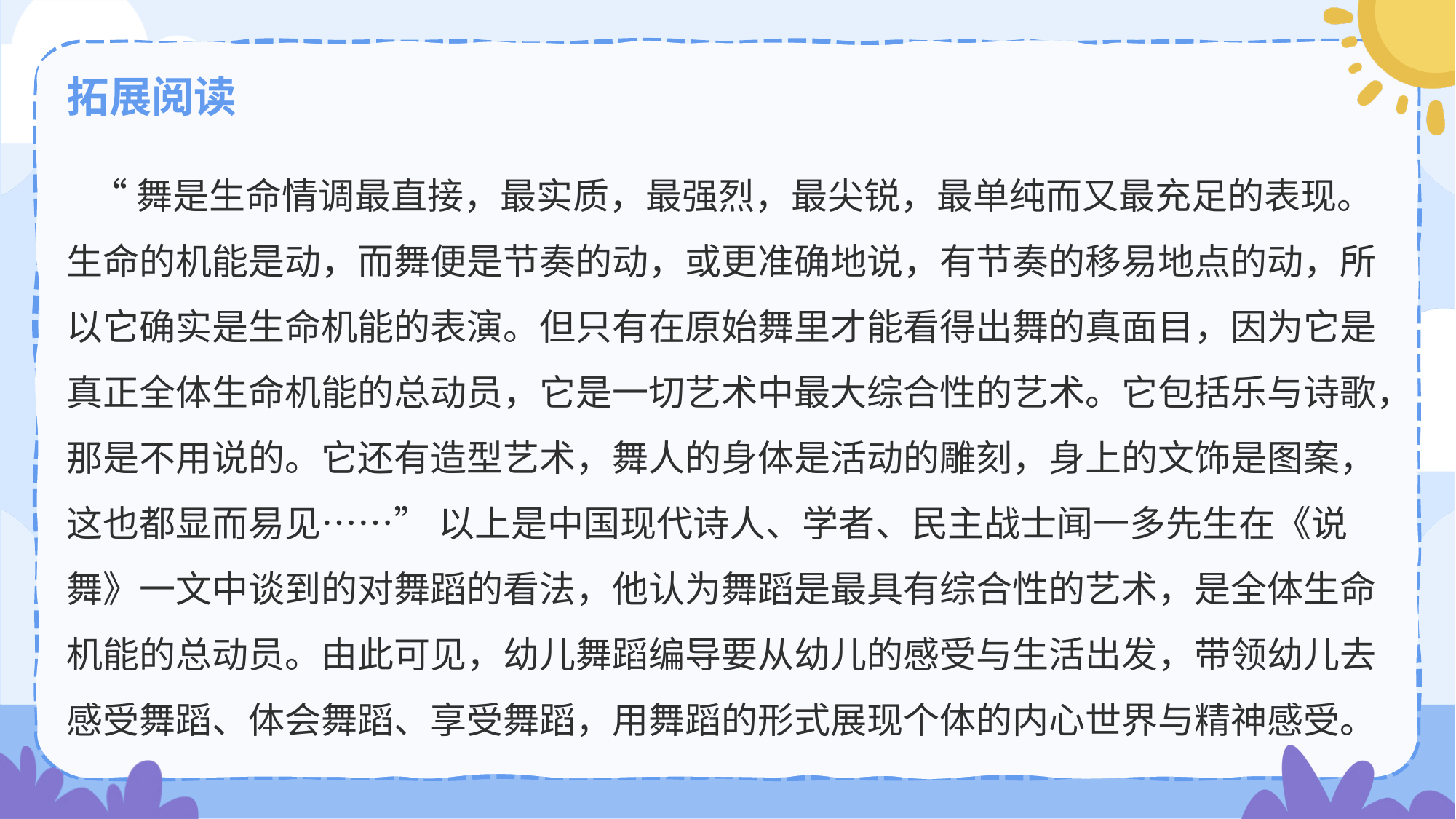

拓展阅读
   “舞是生命情调最直接，最实质，最强烈，最尖锐，最单纯而又最充足的表现。生命的机能是动，而舞便是节奏的动，或更准确地说，有节奏的移易地点的动，所以它确实是生命机能的表演。但只有在原始舞里才能看得出舞的真面目，因为它是真正全体生命机能的总动员，它是一切艺术中最大综合性的艺术。它包括乐与诗歌，那是不用说的。它还有造型艺术，舞人的身体是活动的雕刻，身上的文饰是图案，这也都显而易见……” 以上是中国现代诗人、学者、民主战士闻一多先生在《说舞》一文中谈到的对舞蹈的看法，他认为舞蹈是最具有综合性的艺术，是全体生命机能的总动员。由此可见，幼儿舞蹈编导要从幼儿的感受与生活出发，带领幼儿去感受舞蹈、体会舞蹈、享受舞蹈，用舞蹈的形式展现个体的内心世界与精神感受。